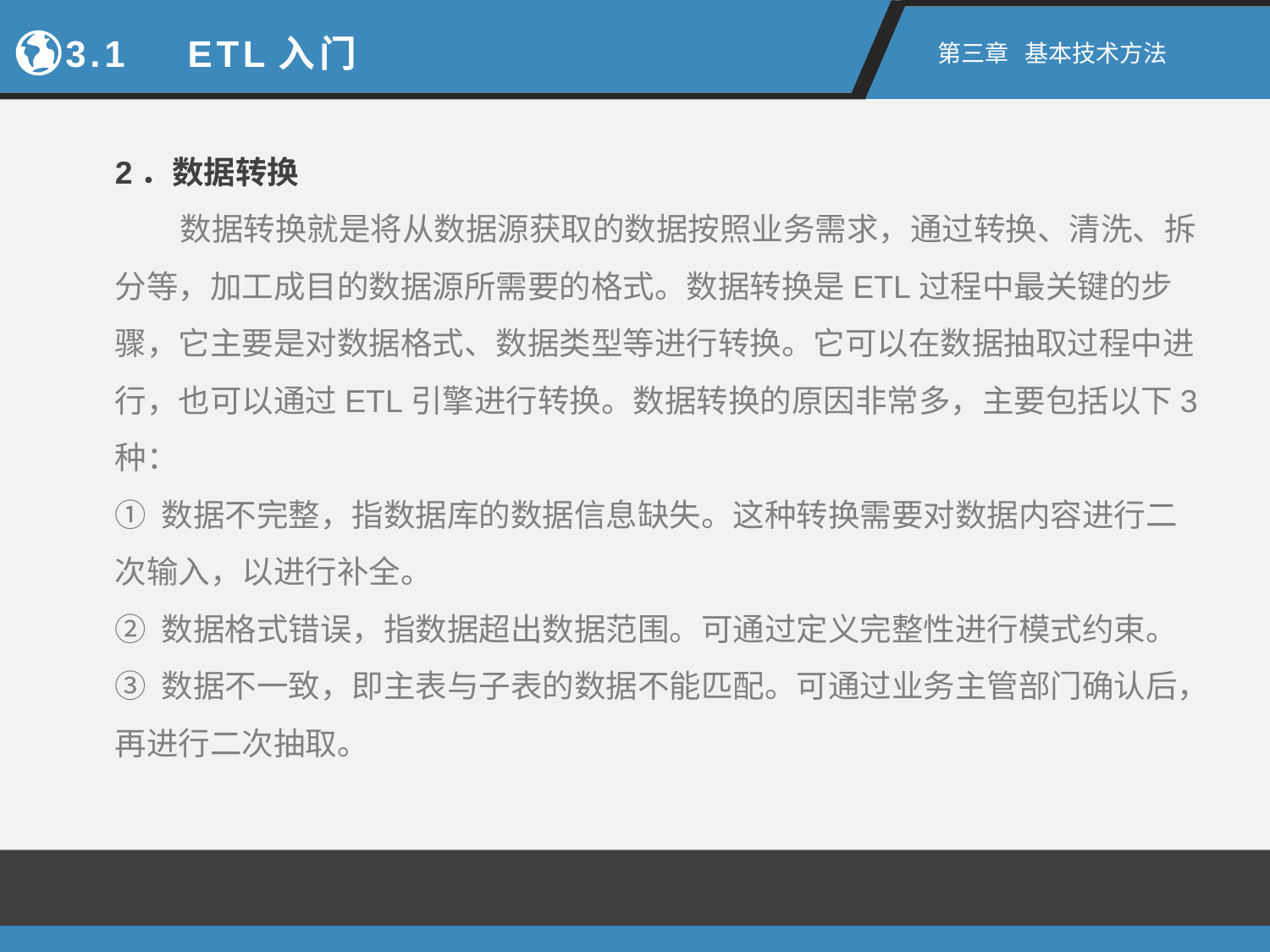

3.1　ETL入门

第三章   基本技术方法
2．数据转换
        数据转换就是将从数据源获取的数据按照业务需求，通过转换、清洗、拆分等，加工成目的数据源所需要的格式。数据转换是ETL过程中最关键的步骤，它主要是对数据格式、数据类型等进行转换。它可以在数据抽取过程中进行，也可以通过ETL引擎进行转换。数据转换的原因非常多，主要包括以下3种：
① 数据不完整，指数据库的数据信息缺失。这种转换需要对数据内容进行二次输入，以进行补全。
② 数据格式错误，指数据超出数据范围。可通过定义完整性进行模式约束。
③ 数据不一致，即主表与子表的数据不能匹配。可通过业务主管部门确认后，再进行二次抽取。